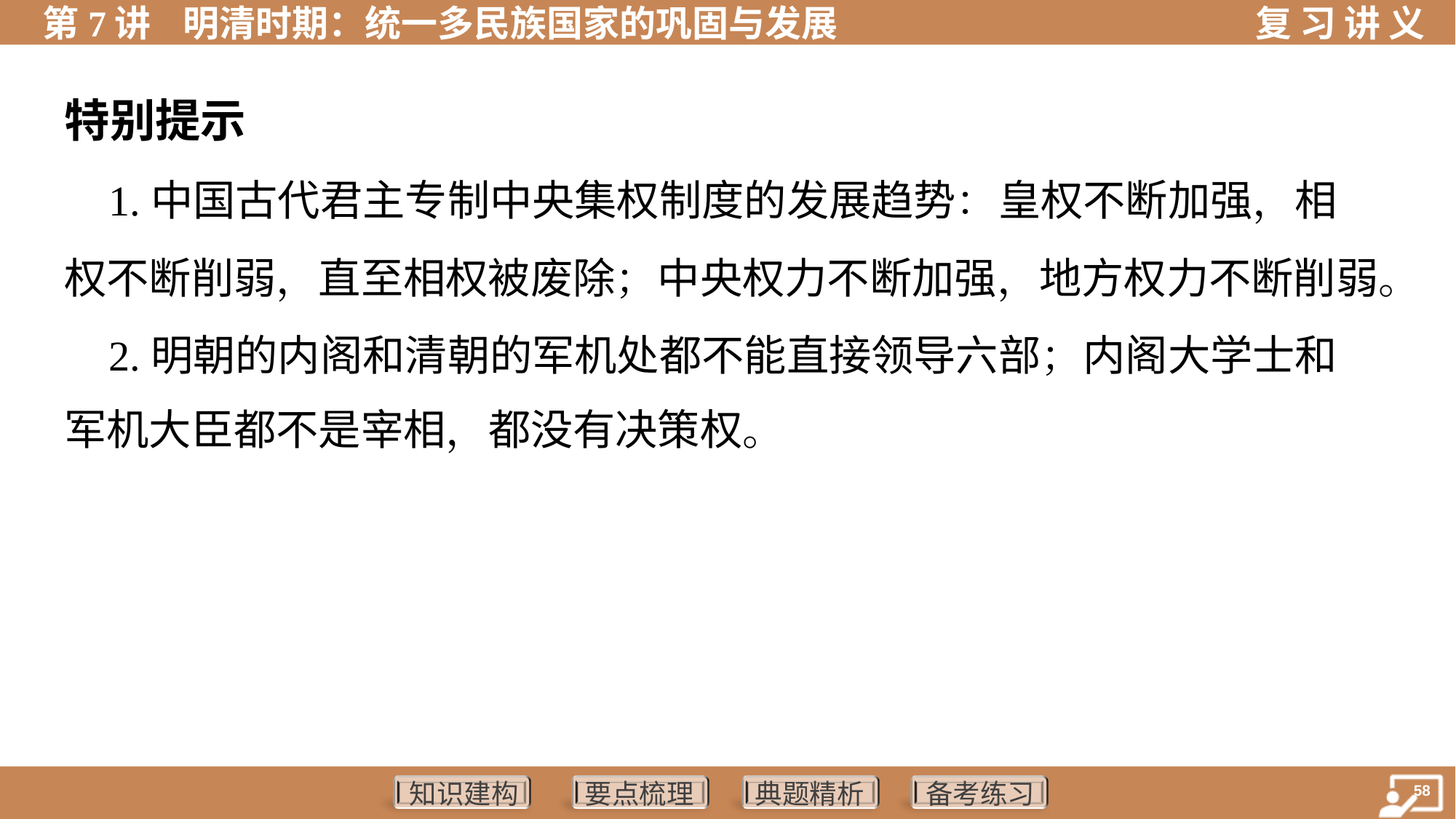

特别提示
    1.中国古代君主专制中央集权制度的发展趋势：皇权不断加强，相
权不断削弱，直至相权被废除；中央权力不断加强，地方权力不断削弱。
    2.明朝的内阁和清朝的军机处都不能直接领导六部；内阁大学士和
军机大臣都不是宰相，都没有决策权。